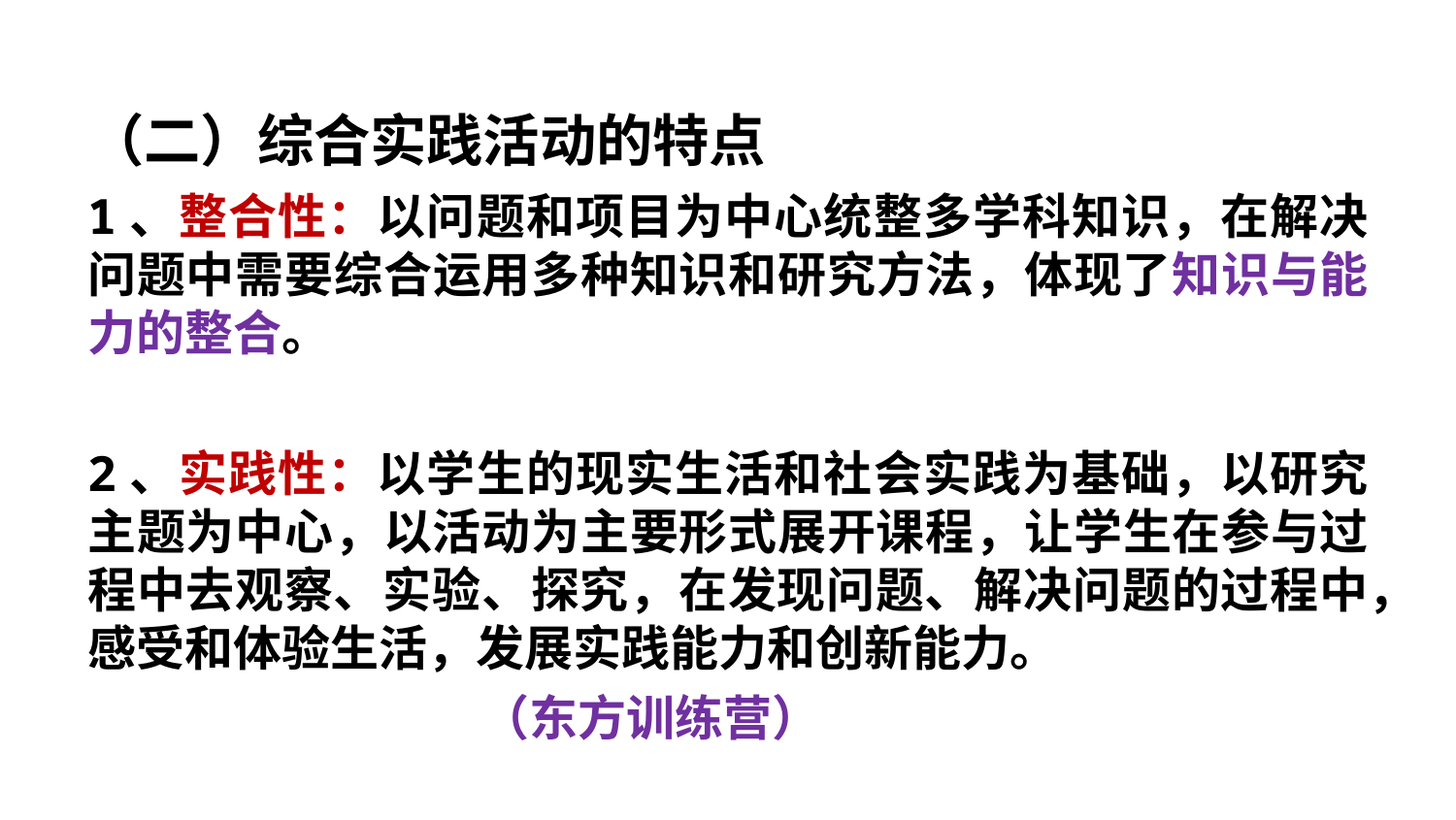

（二）综合实践活动的特点
1、整合性：以问题和项目为中心统整多学科知识，在解决问题中需要综合运用多种知识和研究方法，体现了知识与能力的整合。

2、实践性：以学生的现实生活和社会实践为基础，以研究主题为中心，以活动为主要形式展开课程，让学生在参与过程中去观察、实验、探究，在发现问题、解决问题的过程中，感受和体验生活，发展实践能力和创新能力。
                                   （东方训练营）